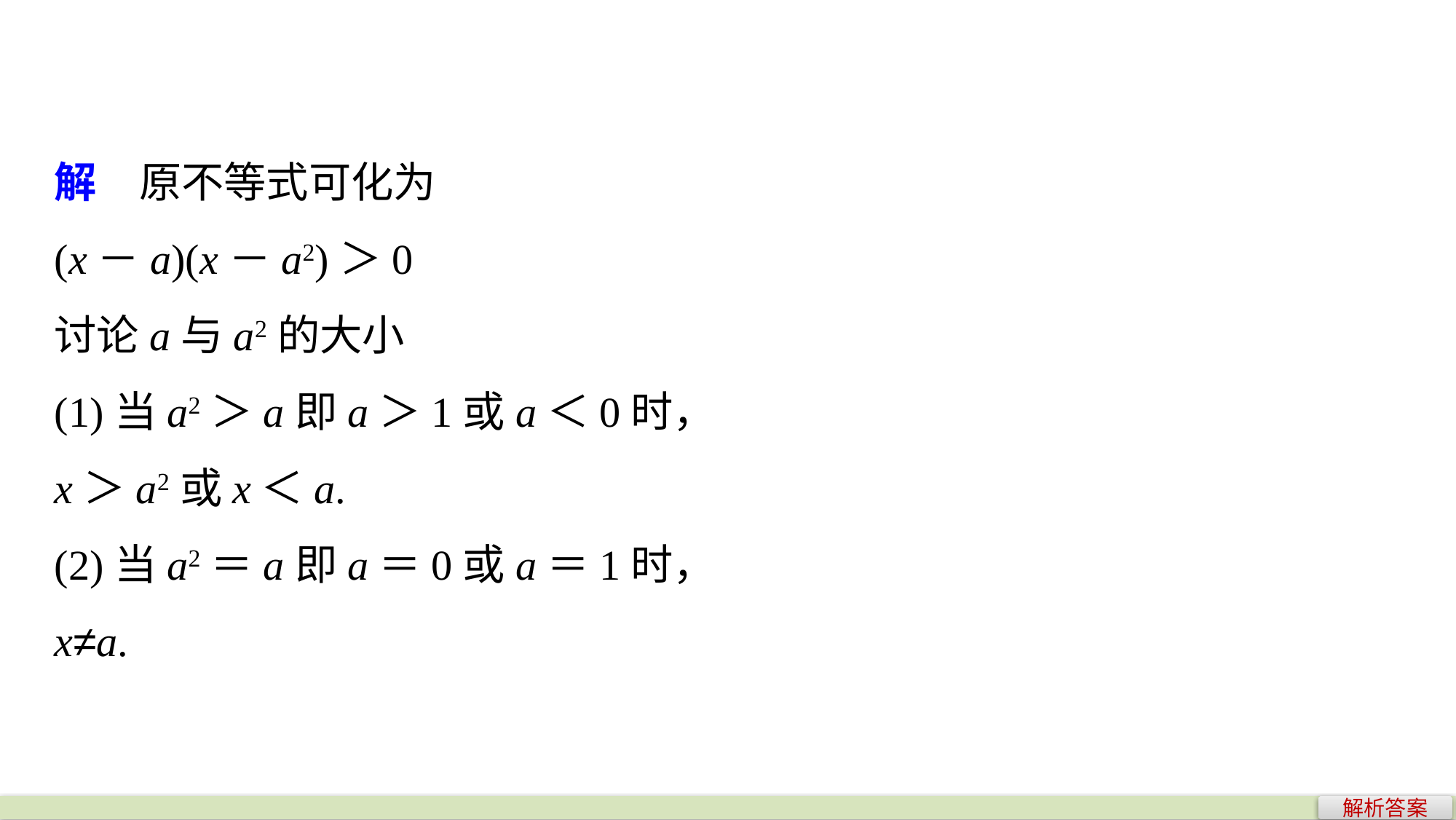

解　原不等式可化为
(x－a)(x－a2)＞0
讨论a与a2的大小
(1)当a2＞a即a＞1或a＜0时，
x＞a2或x＜a.
(2)当a2＝a即a＝0或a＝1时，
x≠a.
解析答案